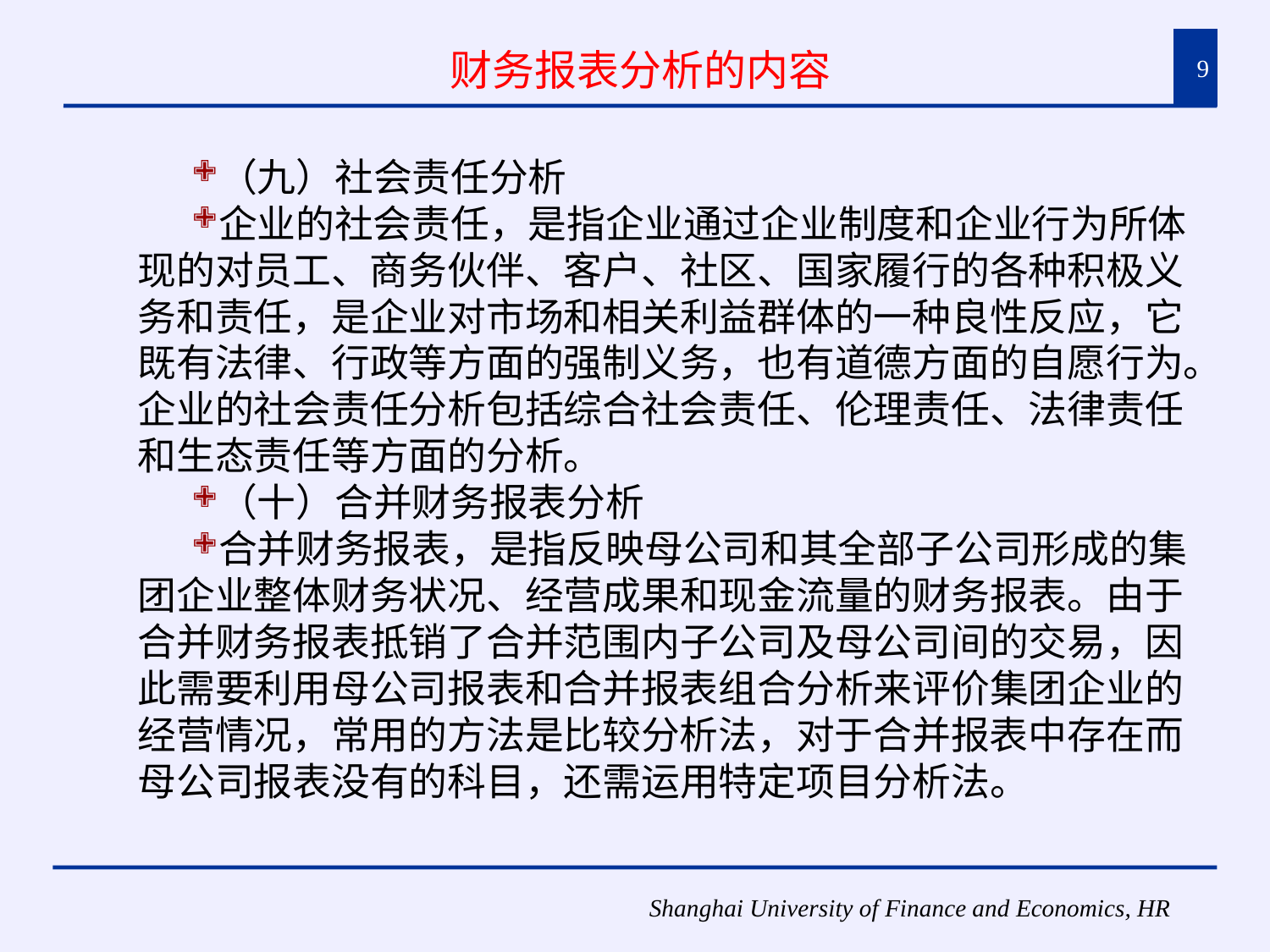

# 财务报表分析的内容
9
（九）社会责任分析
企业的社会责任，是指企业通过企业制度和企业行为所体现的对员工、商务伙伴、客户、社区、国家履行的各种积极义务和责任，是企业对市场和相关利益群体的一种良性反应，它既有法律、行政等方面的强制义务，也有道德方面的自愿行为。企业的社会责任分析包括综合社会责任、伦理责任、法律责任和生态责任等方面的分析。
（十）合并财务报表分析
合并财务报表，是指反映母公司和其全部子公司形成的集团企业整体财务状况、经营成果和现金流量的财务报表。由于合并财务报表抵销了合并范围内子公司及母公司间的交易，因此需要利用母公司报表和合并报表组合分析来评价集团企业的经营情况，常用的方法是比较分析法，对于合并报表中存在而母公司报表没有的科目，还需运用特定项目分析法。